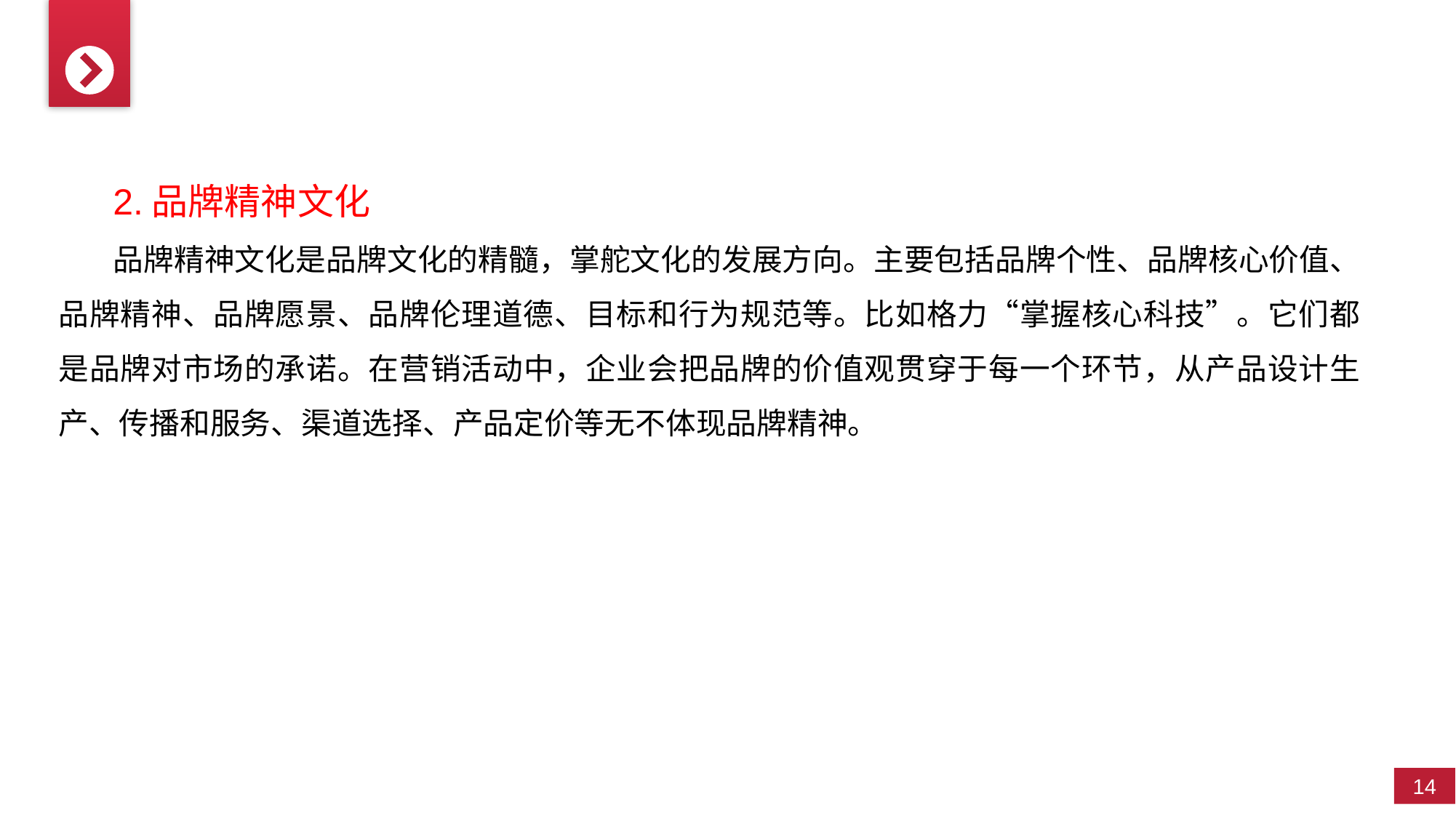

2.品牌精神文化
品牌精神文化是品牌文化的精髓，掌舵文化的发展方向。主要包括品牌个性、品牌核心价值、品牌精神、品牌愿景、品牌伦理道德、目标和行为规范等。比如格力“掌握核心科技”。它们都是品牌对市场的承诺。在营销活动中，企业会把品牌的价值观贯穿于每一个环节，从产品设计生产、传播和服务、渠道选择、产品定价等无不体现品牌精神。